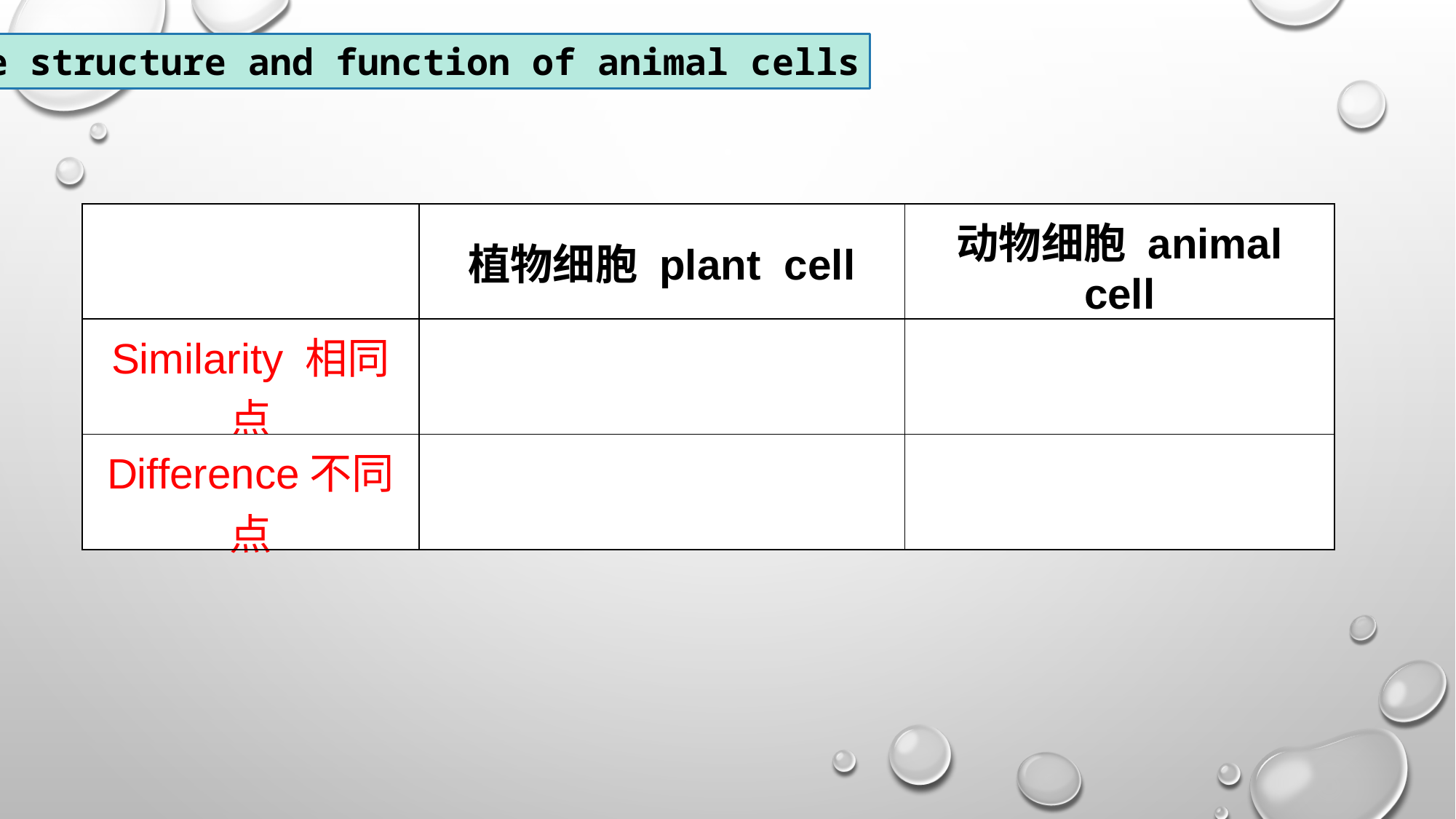

The structure and function of animal cells
|  | 植物细胞 plant cell | 动物细胞 animal cell |
| --- | --- | --- |
| Similarity 相同点 |  |  |
| Difference不同点 |  |  |